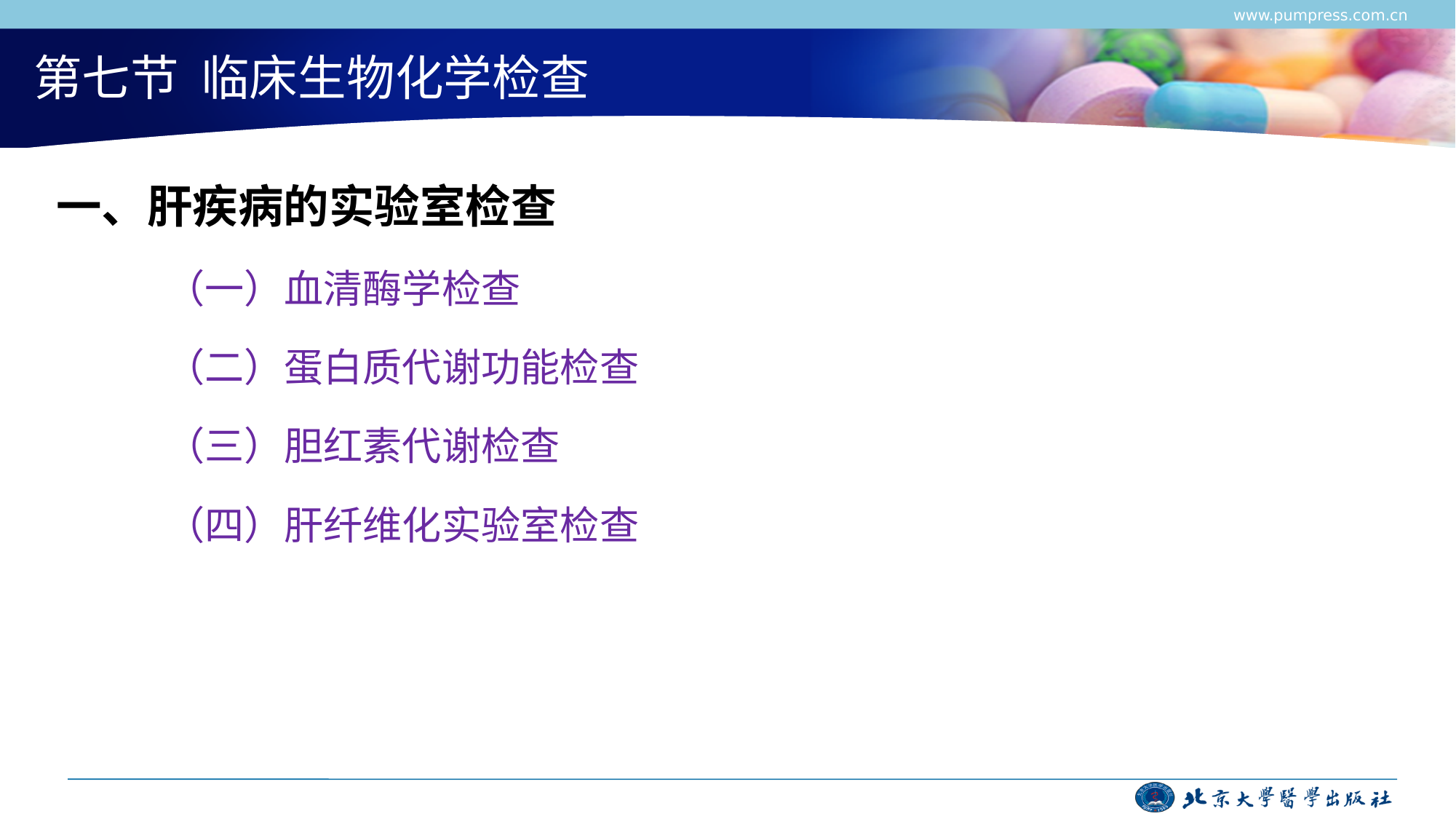

www.pumpress.com.cn
# 第七节  临床生物化学检查
一、肝疾病的实验室检查
（一）血清酶学检查
（二）蛋白质代谢功能检查
（三）胆红素代谢检查
（四）肝纤维化实验室检查